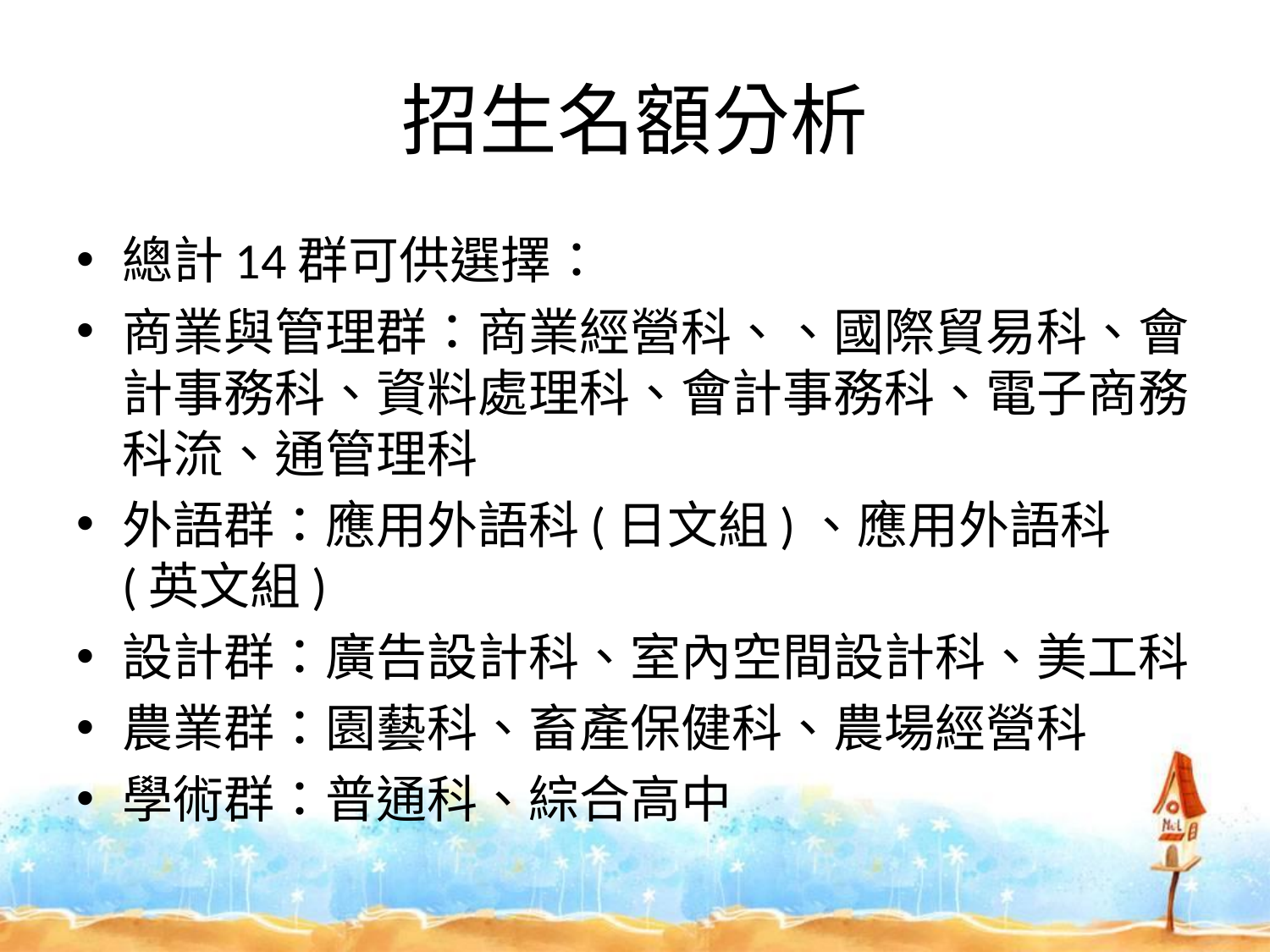

# 招生名額分析
總計14群可供選擇：
商業與管理群：商業經營科、、國際貿易科、會計事務科、資料處理科、會計事務科、電子商務科流、通管理科
外語群：應用外語科(日文組)、應用外語科(英文組)
設計群：廣告設計科、室內空間設計科、美工科
農業群：園藝科、畜產保健科、農場經營科
學術群：普通科、綜合高中